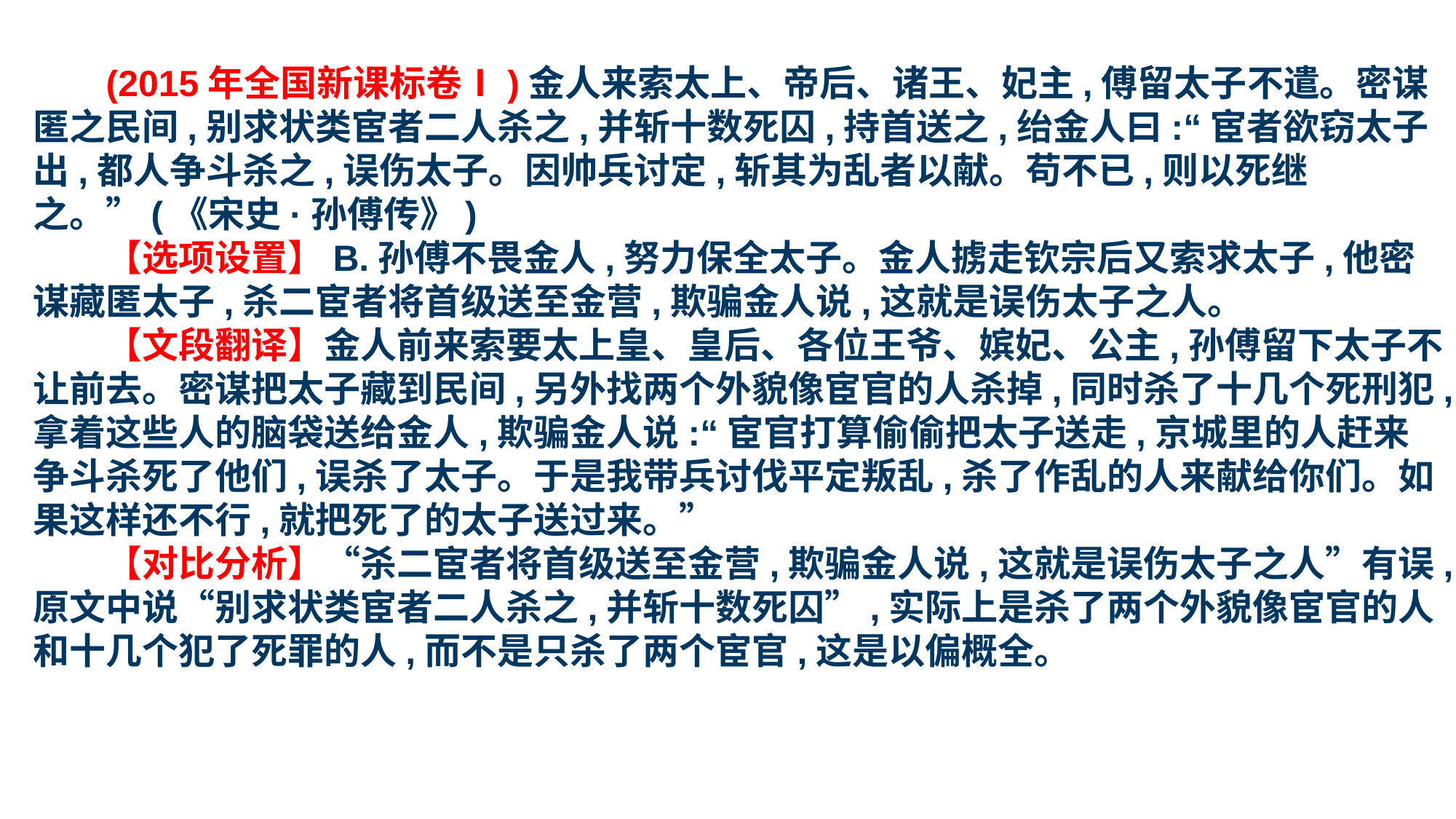

(2015年全国新课标卷Ⅰ)金人来索太上、帝后、诸王、妃主,傅留太子不遣。密谋匿之民间,别求状类宦者二人杀之,并斩十数死囚,持首送之,绐金人曰:“宦者欲窃太子出,都人争斗杀之,误伤太子。因帅兵讨定,斩其为乱者以献。苟不已,则以死继之。”(《宋史·孙傅传》)
【选项设置】B.孙傅不畏金人,努力保全太子。金人掳走钦宗后又索求太子,他密谋藏匿太子,杀二宦者将首级送至金营,欺骗金人说,这就是误伤太子之人。
【文段翻译】金人前来索要太上皇、皇后、各位王爷、嫔妃、公主,孙傅留下太子不让前去。密谋把太子藏到民间,另外找两个外貌像宦官的人杀掉,同时杀了十几个死刑犯,拿着这些人的脑袋送给金人,欺骗金人说:“宦官打算偷偷把太子送走,京城里的人赶来争斗杀死了他们,误杀了太子。于是我带兵讨伐平定叛乱,杀了作乱的人来献给你们。如果这样还不行,就把死了的太子送过来。”
【对比分析】“杀二宦者将首级送至金营,欺骗金人说,这就是误伤太子之人”有误,原文中说“别求状类宦者二人杀之,并斩十数死囚”,实际上是杀了两个外貌像宦官的人和十几个犯了死罪的人,而不是只杀了两个宦官,这是以偏概全。

33